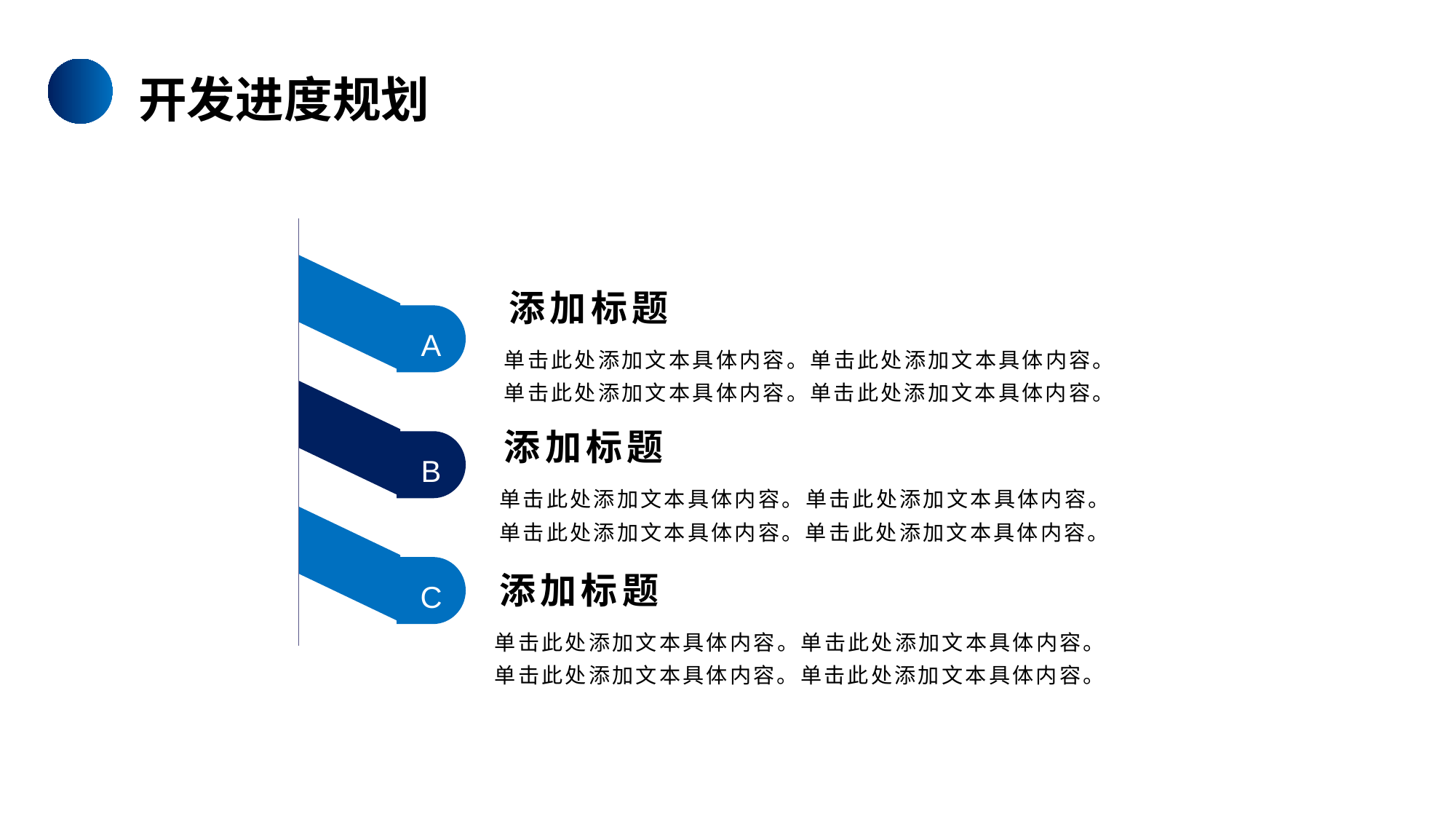

开发进度规划

添加标题
A
单击此处添加文本具体内容。单击此处添加文本具体内容。
单击此处添加文本具体内容。单击此处添加文本具体内容。

添加标题
B
单击此处添加文本具体内容。单击此处添加文本具体内容。
单击此处添加文本具体内容。单击此处添加文本具体内容。

C
添加标题
单击此处添加文本具体内容。单击此处添加文本具体内容。
单击此处添加文本具体内容。单击此处添加文本具体内容。